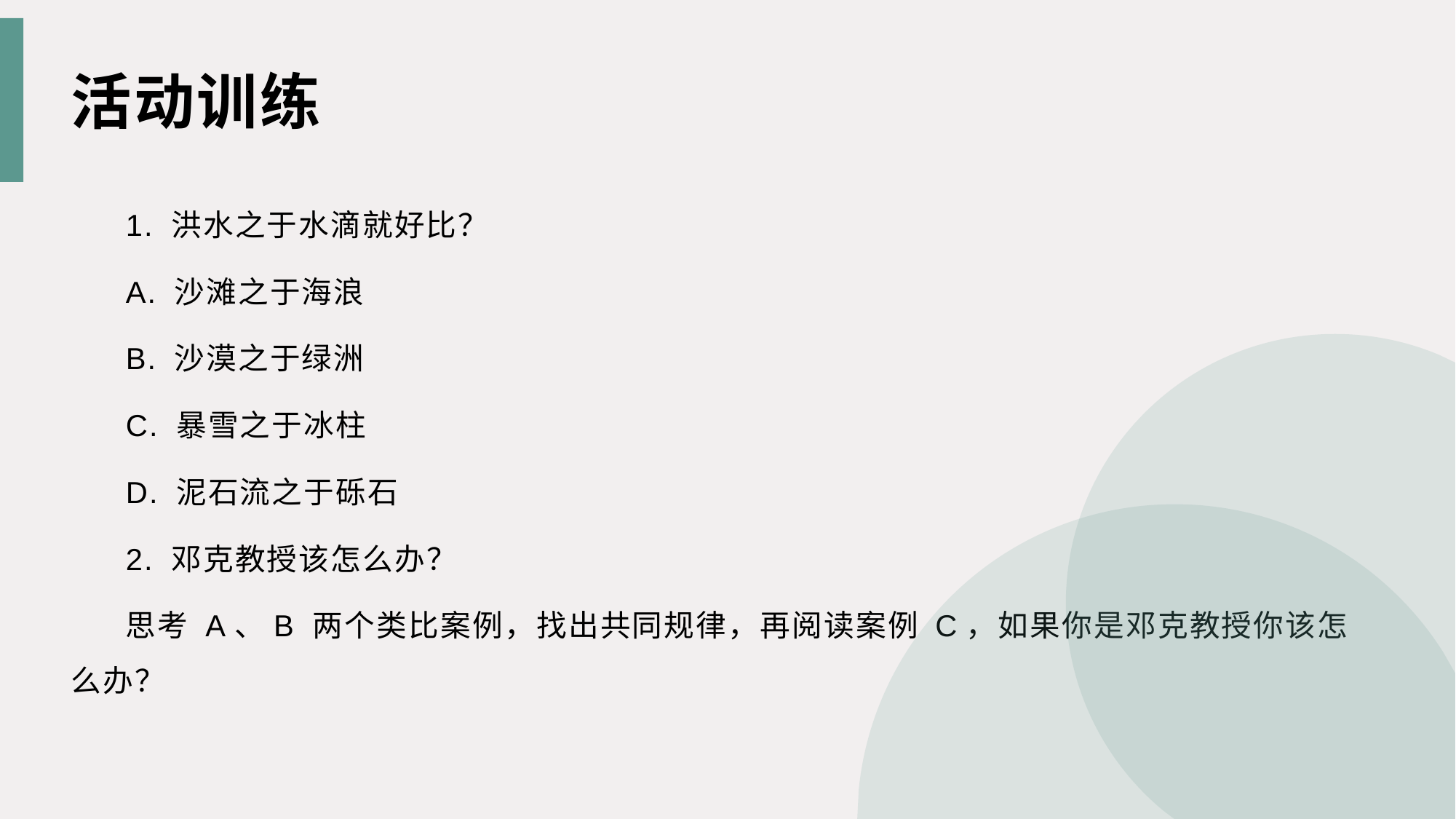

活动训练
1. 洪水之于水滴就好比？
A. 沙滩之于海浪
B. 沙漠之于绿洲
C. 暴雪之于冰柱
D. 泥石流之于砾石
2. 邓克教授该怎么办？
思考 A、B 两个类比案例，找出共同规律，再阅读案例 C，如果你是邓克教授你该怎么办？